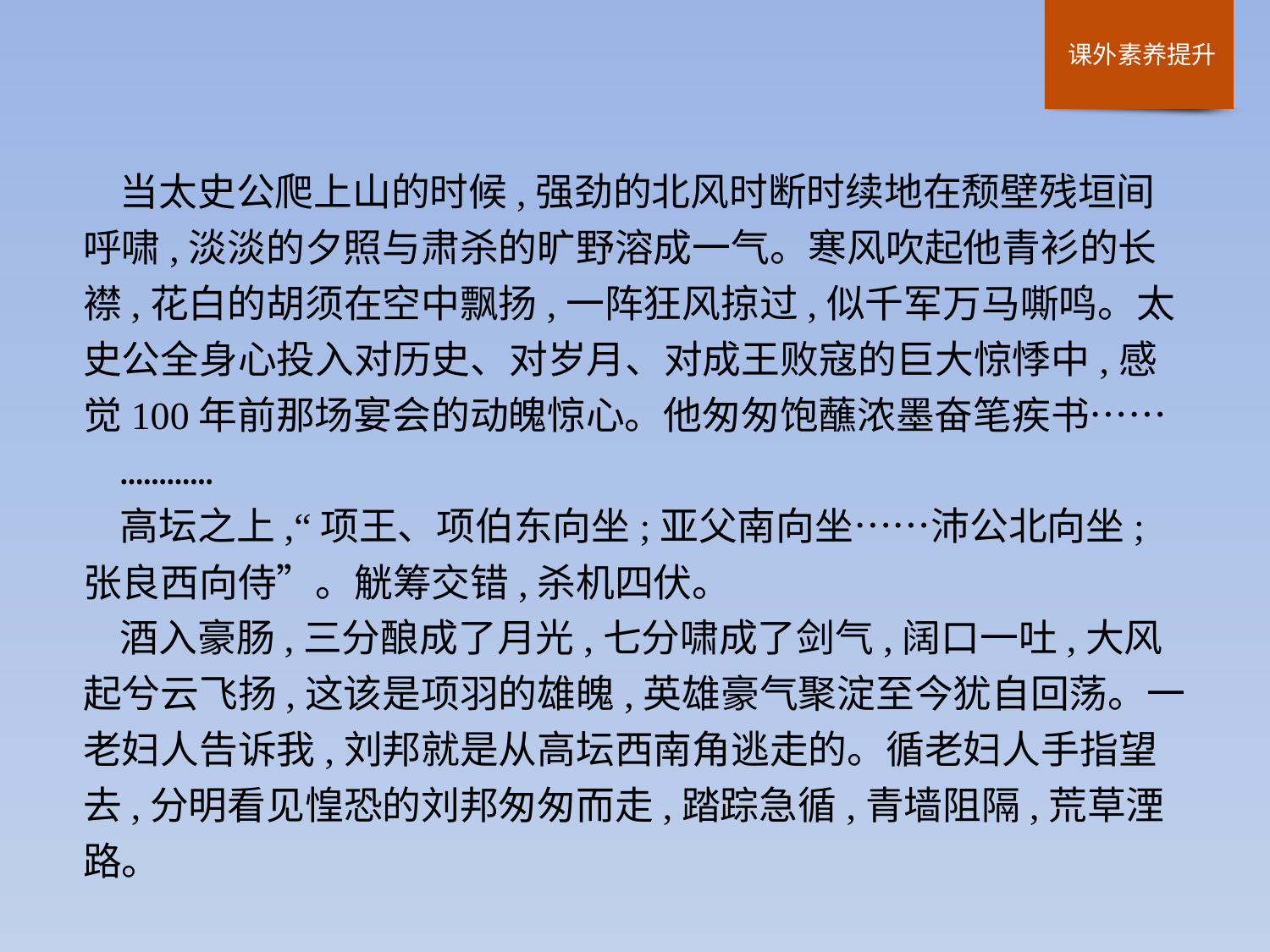

当太史公爬上山的时候,强劲的北风时断时续地在颓壁残垣间呼啸,淡淡的夕照与肃杀的旷野溶成一气。寒风吹起他青衫的长襟,花白的胡须在空中飘扬,一阵狂风掠过,似千军万马嘶鸣。太史公全身心投入对历史、对岁月、对成王败寇的巨大惊悸中,感觉100年前那场宴会的动魄惊心。他匆匆饱蘸浓墨奋笔疾书……
…………
高坛之上,“项王、项伯东向坐;亚父南向坐……沛公北向坐;张良西向侍”。觥筹交错,杀机四伏。
酒入豪肠,三分酿成了月光,七分啸成了剑气,阔口一吐,大风起兮云飞扬,这该是项羽的雄魄,英雄豪气聚淀至今犹自回荡。一老妇人告诉我,刘邦就是从高坛西南角逃走的。循老妇人手指望去,分明看见惶恐的刘邦匆匆而走,踏踪急循,青墙阻隔,荒草湮路。